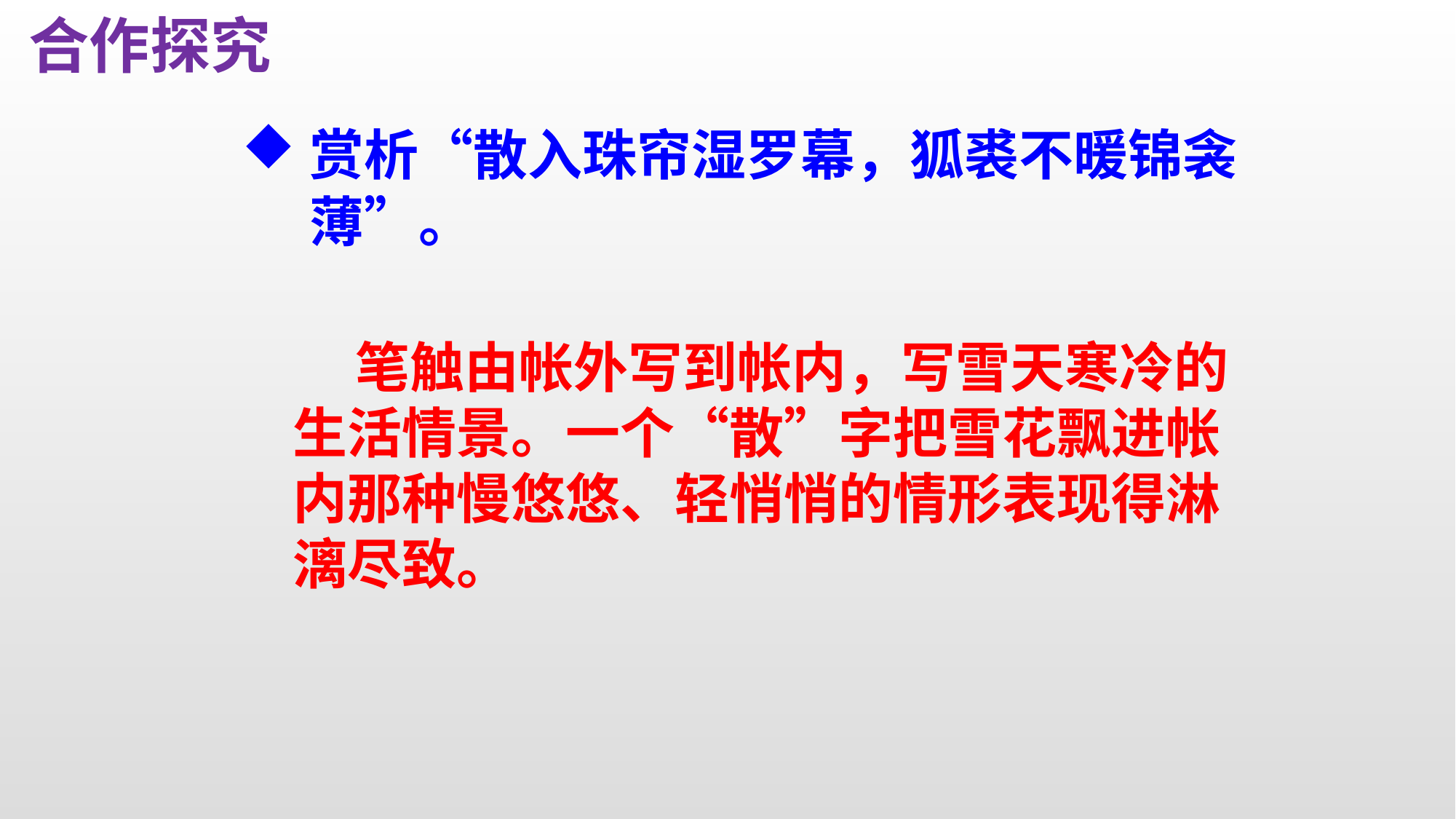

合作探究
赏析“散入珠帘湿罗幕，狐裘不暖锦衾薄”。

    笔触由帐外写到帐内，写雪天寒冷的生活情景。一个“散”字把雪花飘进帐内那种慢悠悠、轻悄悄的情形表现得淋漓尽致。